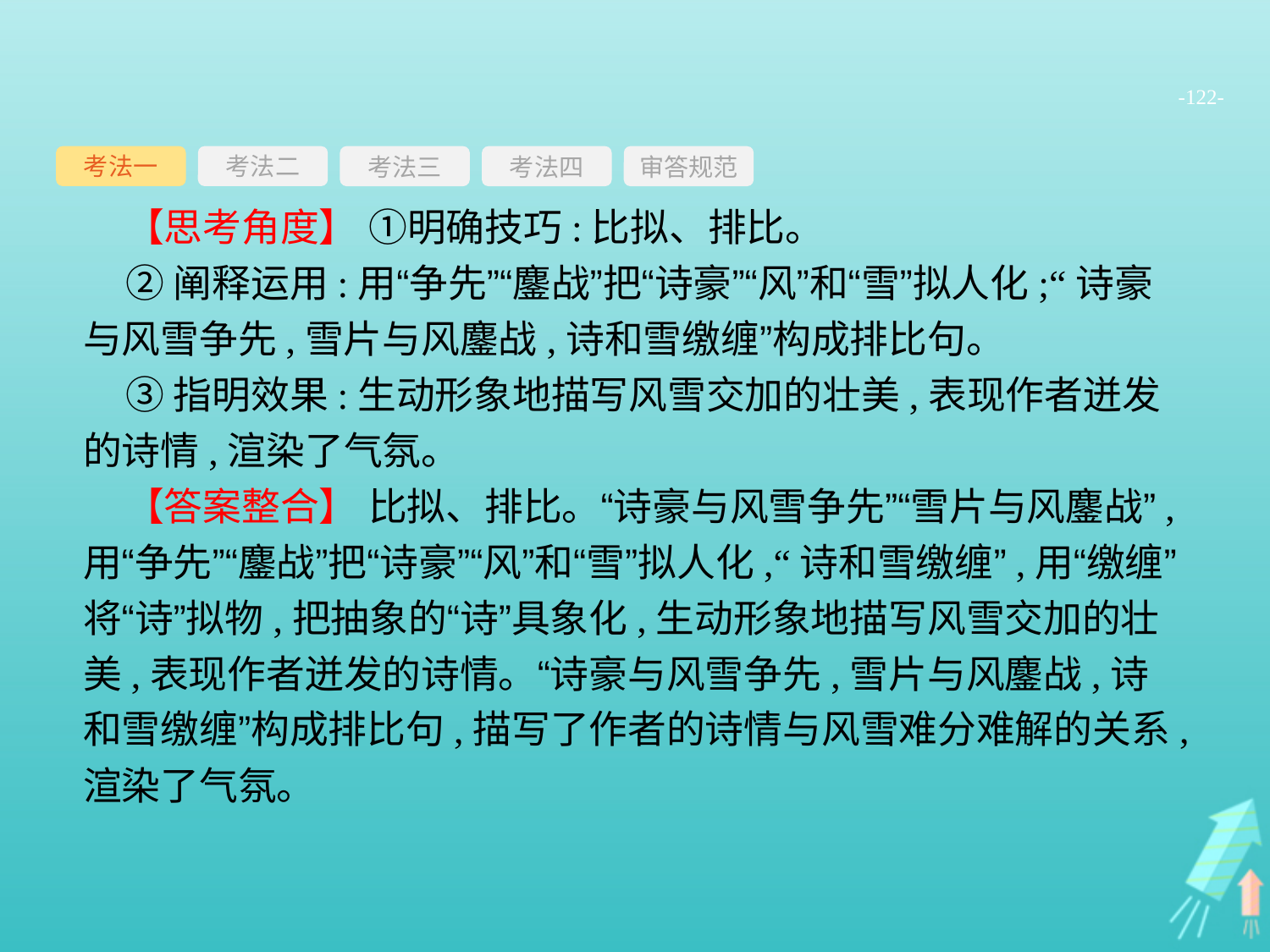

-122-
考法一
考法三
考法四
审答规范
考法二
【思考角度】 ①明确技巧:比拟、排比。
②阐释运用:用“争先”“鏖战”把“诗豪”“风”和“雪”拟人化;“诗豪与风雪争先,雪片与风鏖战,诗和雪缴缠”构成排比句。
③指明效果:生动形象地描写风雪交加的壮美,表现作者迸发的诗情,渲染了气氛。
【答案整合】 比拟、排比。“诗豪与风雪争先”“雪片与风鏖战”,用“争先”“鏖战”把“诗豪”“风”和“雪”拟人化,“诗和雪缴缠”,用“缴缠”将“诗”拟物,把抽象的“诗”具象化,生动形象地描写风雪交加的壮美,表现作者迸发的诗情。“诗豪与风雪争先,雪片与风鏖战,诗和雪缴缠”构成排比句,描写了作者的诗情与风雪难分难解的关系,渲染了气氛。